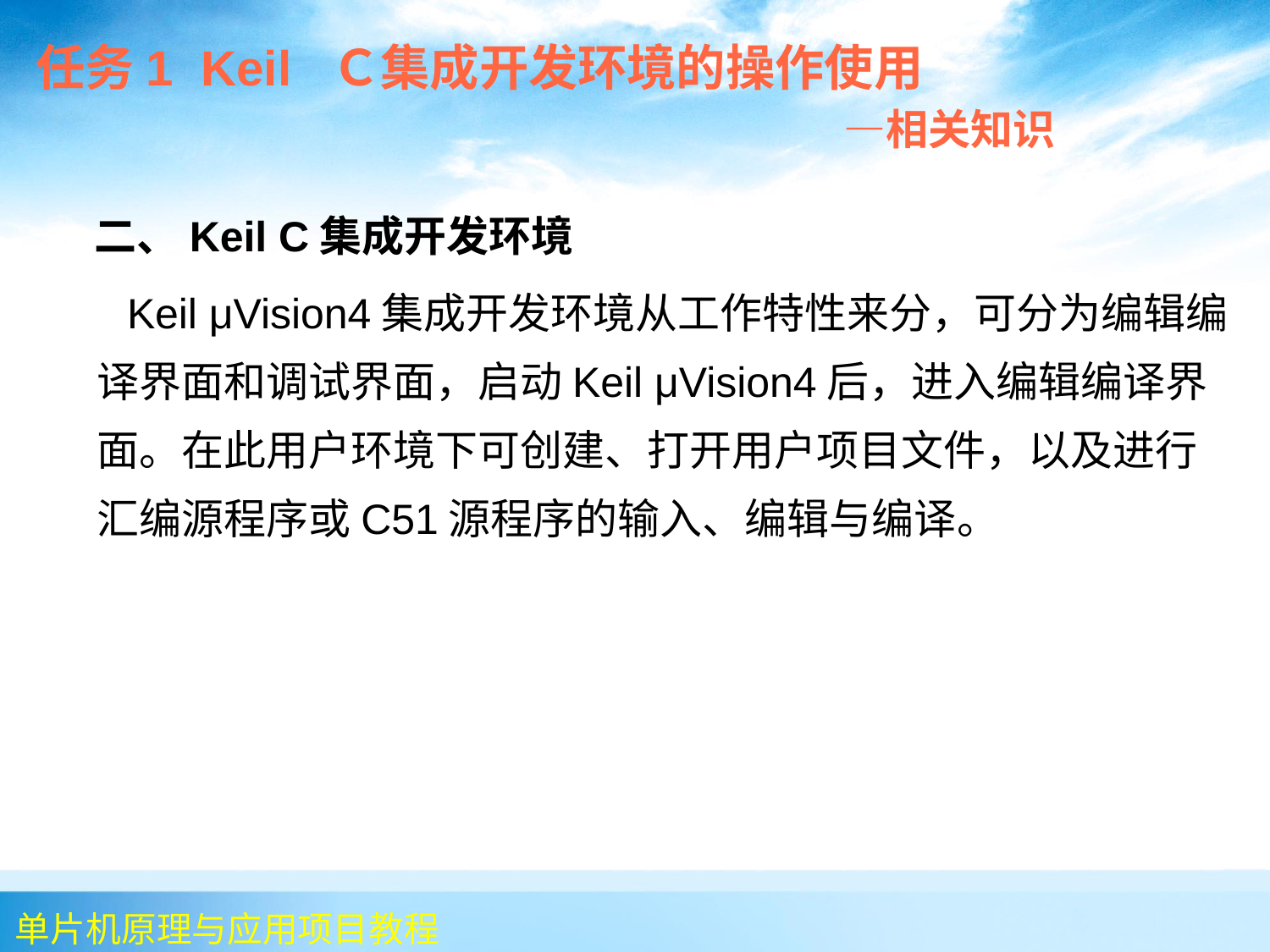

任务1  Keil  Ｃ集成开发环境的操作使用
                                                                        —相关知识
   二、Keil C集成开发环境
      Keil μVision4集成开发环境从工作特性来分，可分为编辑编译界面和调试界面，启动Keil μVision4后，进入编辑编译界面。在此用户环境下可创建、打开用户项目文件，以及进行汇编源程序或C51源程序的输入、编辑与编译。